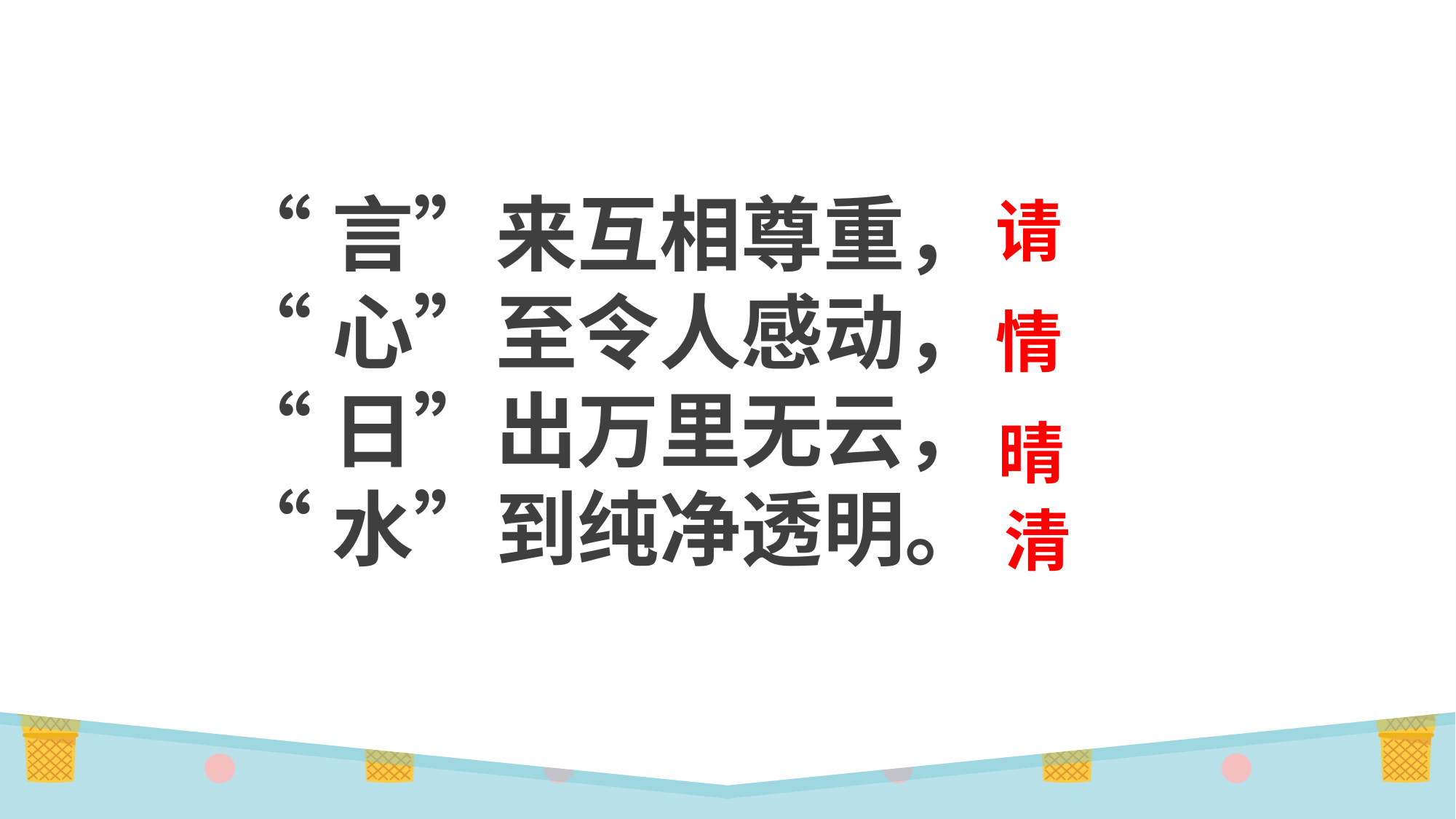

“言”来互相尊重，
“心”至令人感动，
“日”出万里无云，
“水”到纯净透明。
请
情
晴
清